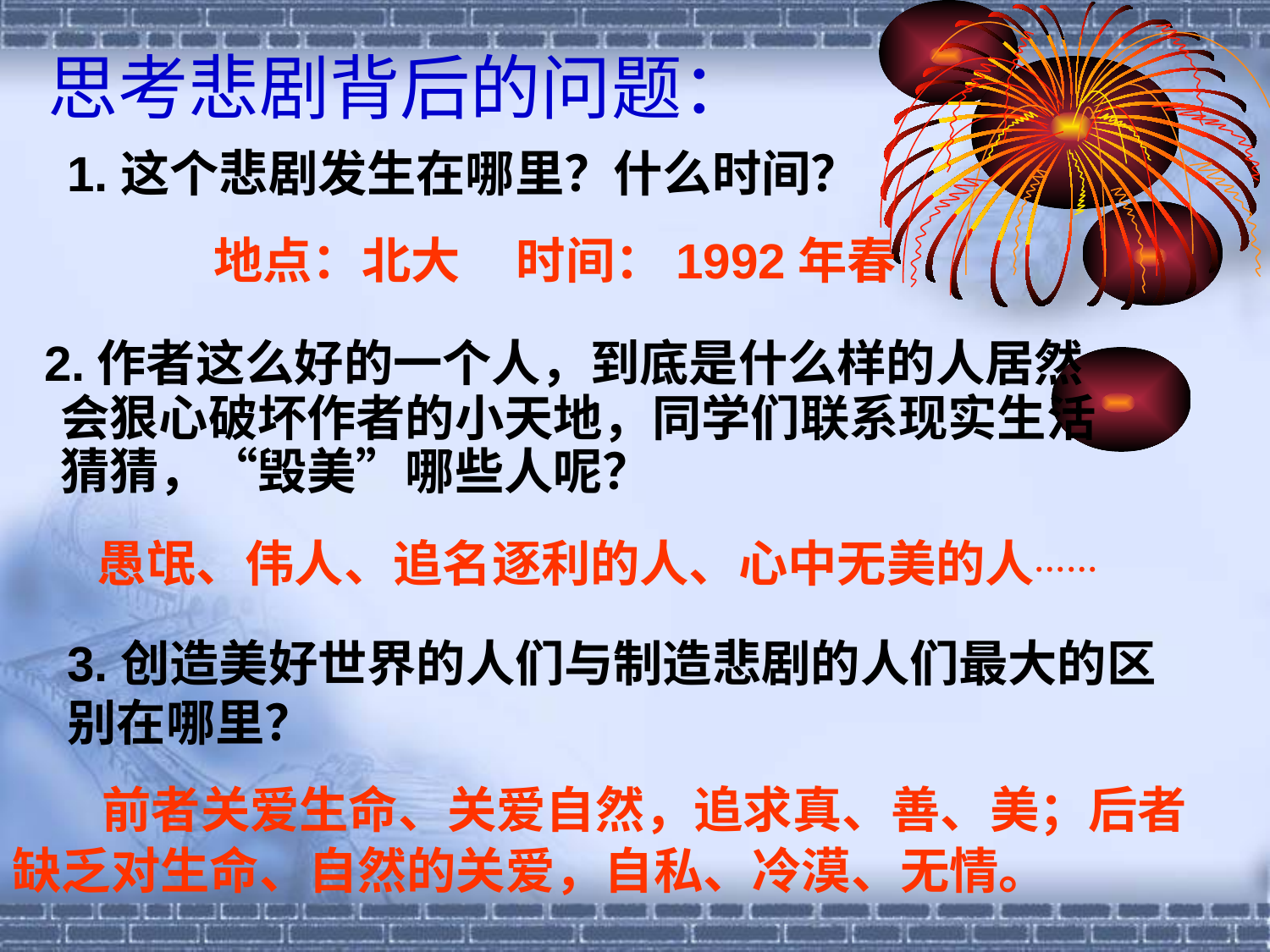

# 思考悲剧背后的问题：
1.这个悲剧发生在哪里？什么时间？
地点：北大     时间：1992年春
  2.作者这么好的一个人，到底是什么样的人居然会狠心破坏作者的小天地，同学们联系现实生活猜猜，“毁美”哪些人呢？
愚氓、伟人、追名逐利的人、心中无美的人……
3.创造美好世界的人们与制造悲剧的人们最大的区别在哪里？
      前者关爱生命、关爱自然，追求真、善、美；后者缺乏对生命、自然的关爱，自私、冷漠、无情。